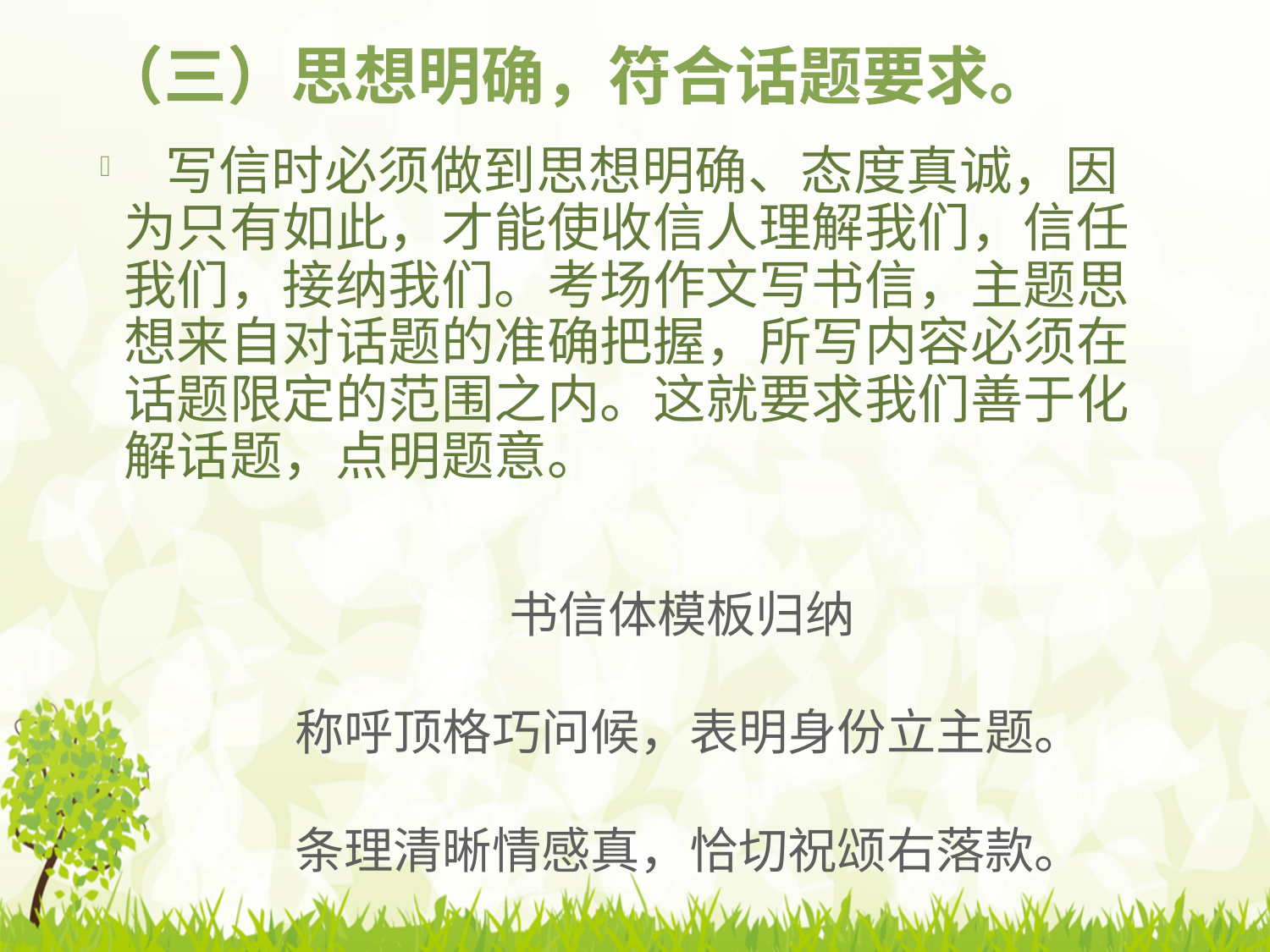

# （三）思想明确，符合话题要求。
    写信时必须做到思想明确、态度真诚，因为只有如此，才能使收信人理解我们，信任我们，接纳我们。考场作文写书信，主题思想来自对话题的准确把握，所写内容必须在话题限定的范围之内。这就要求我们善于化解话题，点明题意。

书信体模板归纳

称呼顶格巧问候，表明身份立主题。

条理清晰情感真，恰切祝颂右落款。